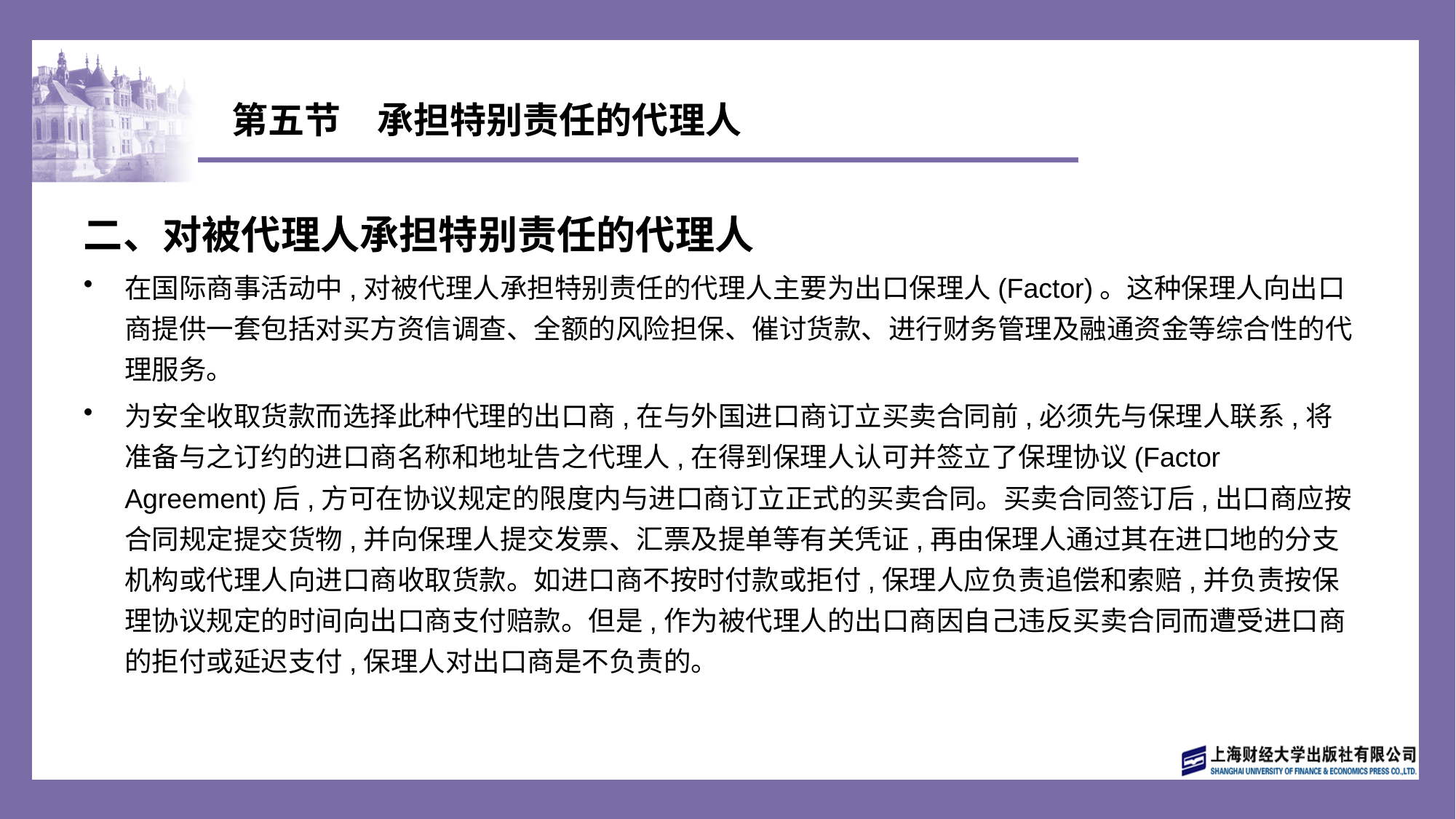

# 第五节　承担特别责任的代理人
二、对被代理人承担特别责任的代理人
在国际商事活动中,对被代理人承担特别责任的代理人主要为出口保理人(Factor)。这种保理人向出口商提供一套包括对买方资信调查、全额的风险担保、催讨货款、进行财务管理及融通资金等综合性的代理服务。
为安全收取货款而选择此种代理的出口商,在与外国进口商订立买卖合同前,必须先与保理人联系,将准备与之订约的进口商名称和地址告之代理人,在得到保理人认可并签立了保理协议(Factor Agreement)后,方可在协议规定的限度内与进口商订立正式的买卖合同。买卖合同签订后,出口商应按合同规定提交货物,并向保理人提交发票、汇票及提单等有关凭证,再由保理人通过其在进口地的分支机构或代理人向进口商收取货款。如进口商不按时付款或拒付,保理人应负责追偿和索赔,并负责按保理协议规定的时间向出口商支付赔款。但是,作为被代理人的出口商因自己违反买卖合同而遭受进口商的拒付或延迟支付,保理人对出口商是不负责的。